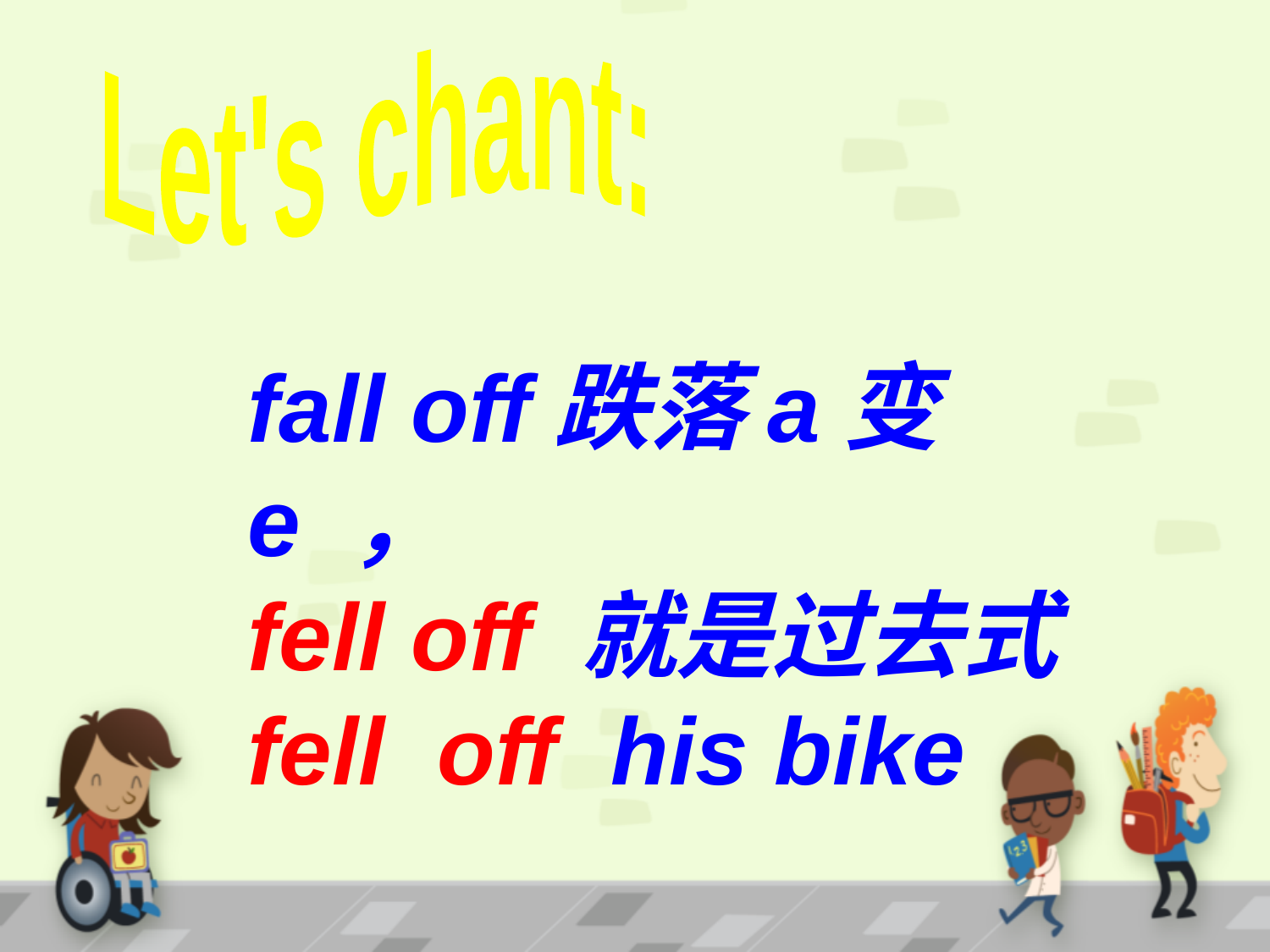

Let's chant:

fall off跌落a变e ，
fell off 就是过去式
fell  off  his bike